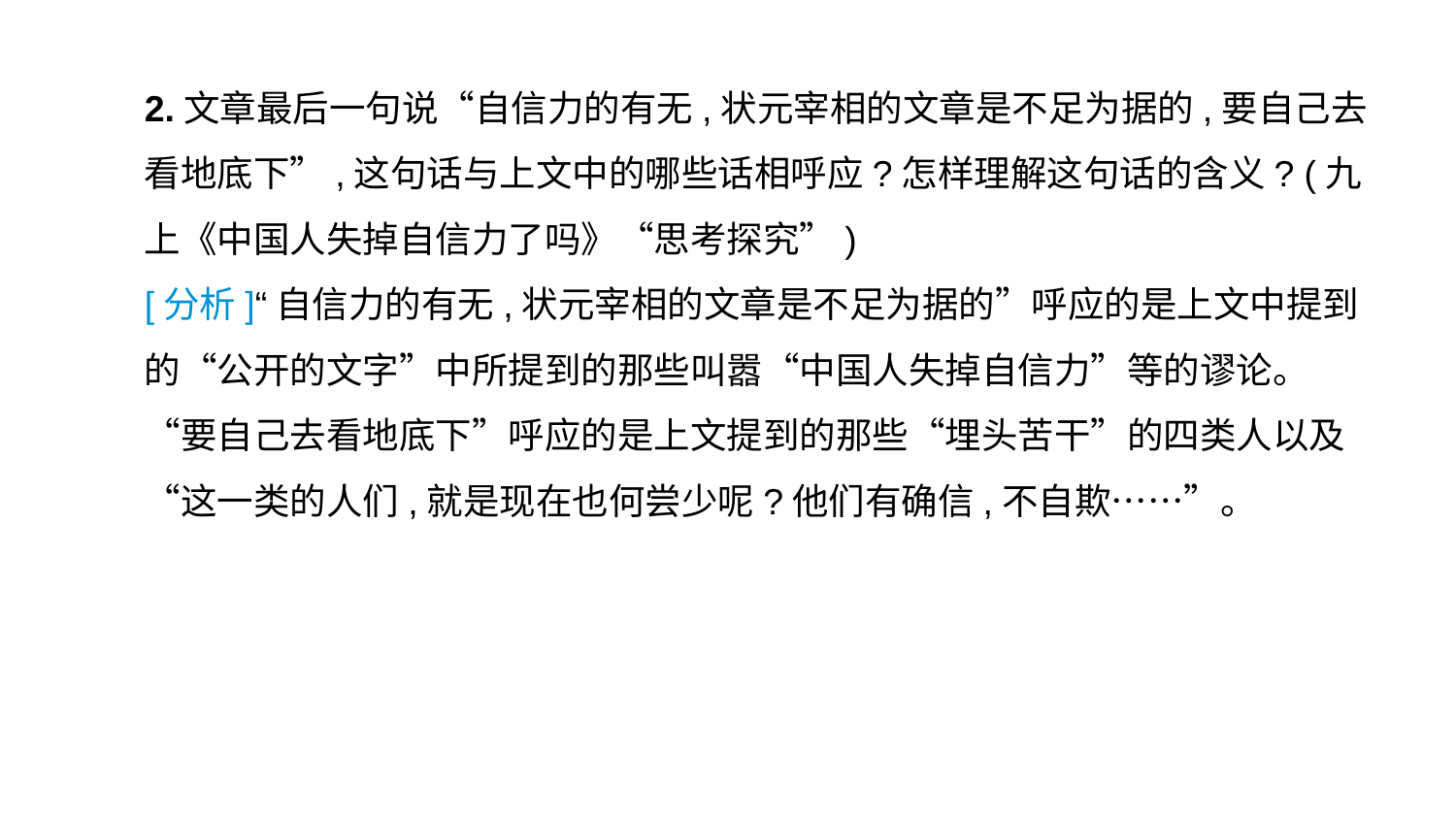

2.文章最后一句说“自信力的有无,状元宰相的文章是不足为据的,要自己去看地底下”,这句话与上文中的哪些话相呼应?怎样理解这句话的含义? (九上《中国人失掉自信力了吗》“思考探究”)
[分析]“自信力的有无,状元宰相的文章是不足为据的”呼应的是上文中提到的“公开的文字”中所提到的那些叫嚣“中国人失掉自信力”等的谬论。“要自己去看地底下”呼应的是上文提到的那些“埋头苦干”的四类人以及“这一类的人们,就是现在也何尝少呢?他们有确信,不自欺……”。